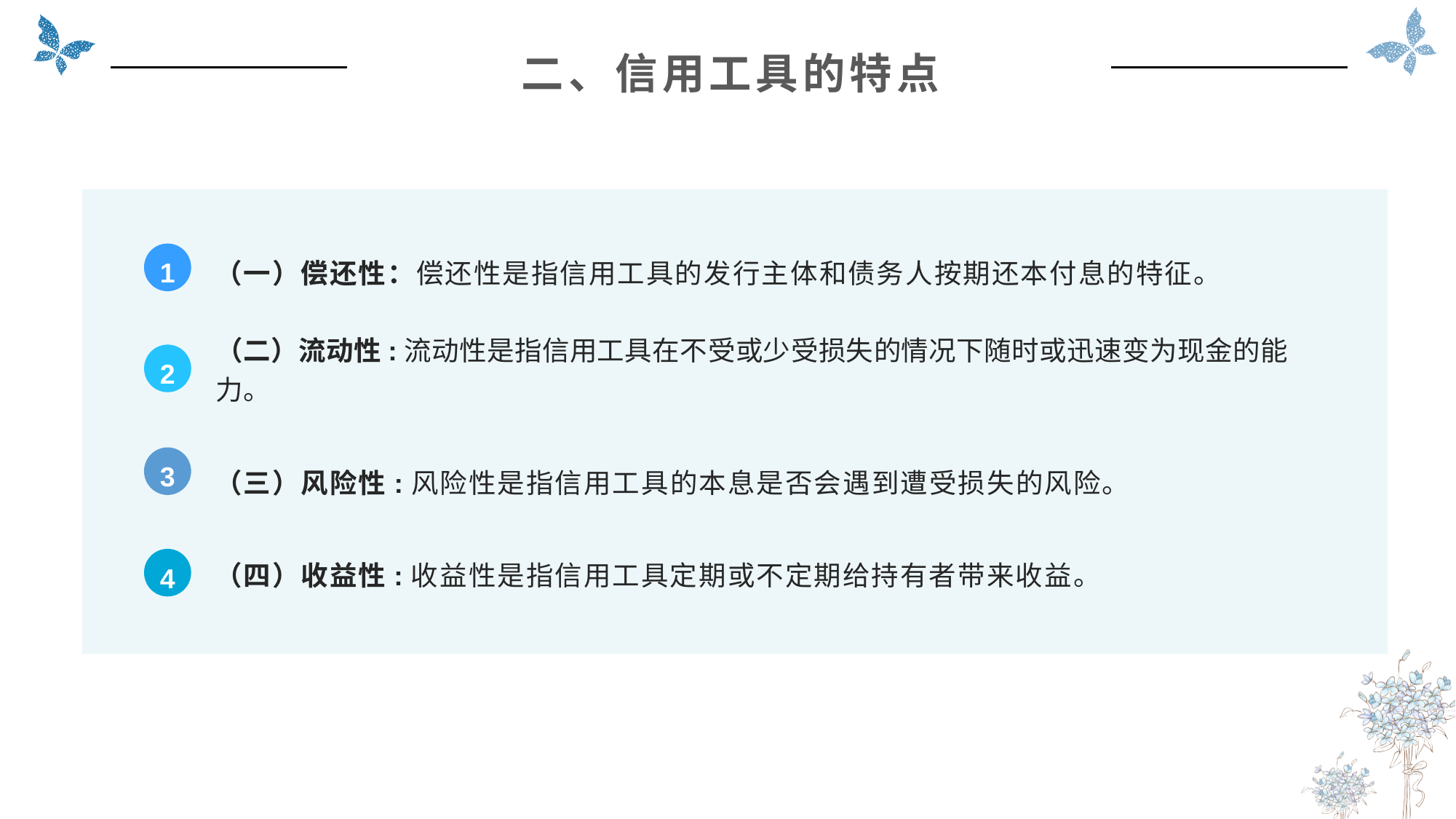

二、信用工具的特点

（一）偿还性：偿还性是指信用工具的发行主体和债务人按期还本付息的特征。
1
（二）流动性:流动性是指信用工具在不受或少受损失的情况下随时或迅速变为现金的能力。
2
（三）风险性:风险性是指信用工具的本息是否会遇到遭受损失的风险。
3
（四）收益性:收益性是指信用工具定期或不定期给持有者带来收益。
4